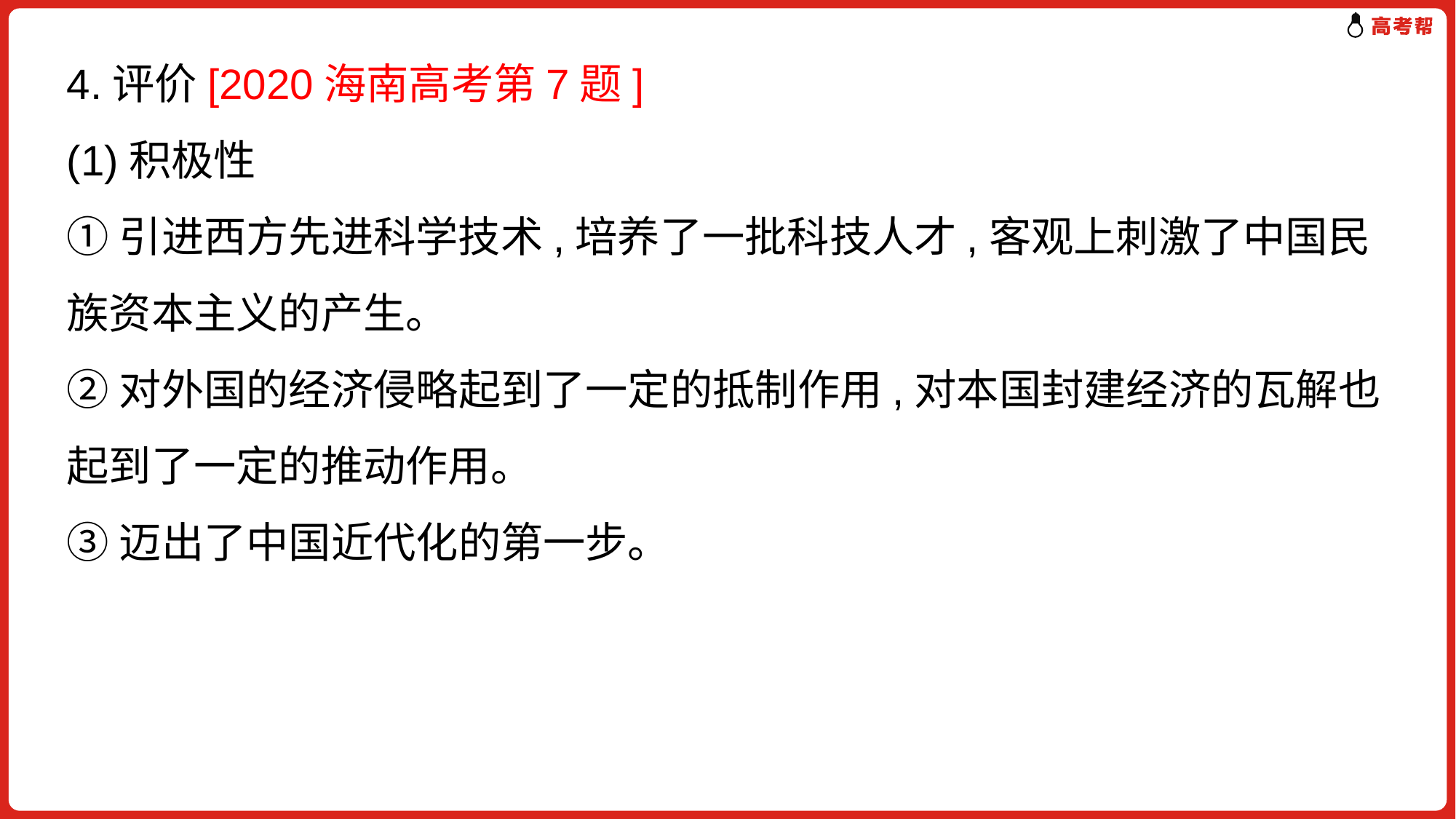

4.评价[2020海南高考第7题]
(1)积极性
①引进西方先进科学技术,培养了一批科技人才,客观上刺激了中国民族资本主义的产生。
②对外国的经济侵略起到了一定的抵制作用,对本国封建经济的瓦解也起到了一定的推动作用。
③迈出了中国近代化的第一步。